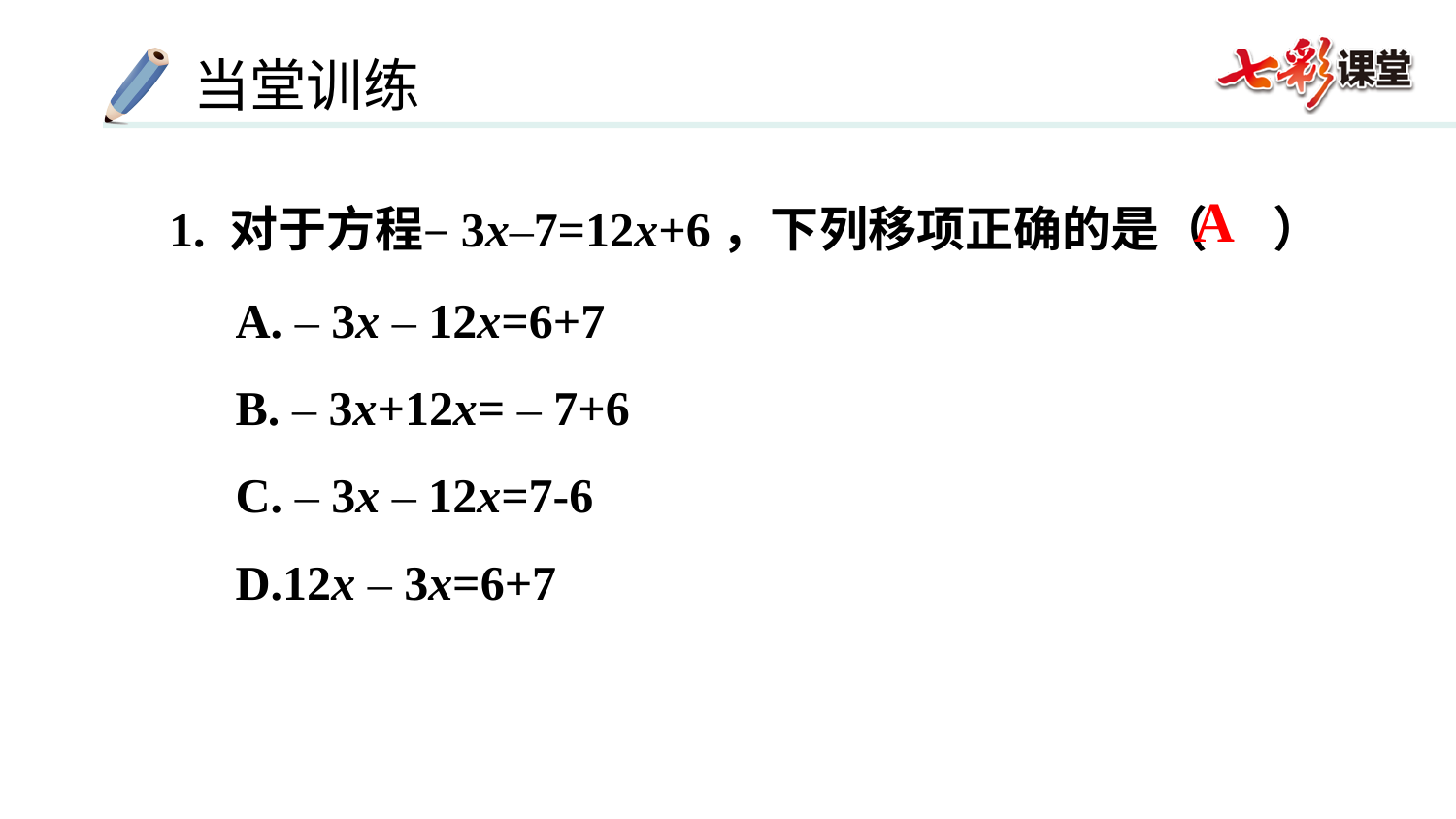

A
1. 对于方程–3x–7=12x+6，下列移项正确的是（      ）
A. – 3x – 12x=6+7
B. – 3x+12x= – 7+6
C. – 3x – 12x=7-6
D.12x – 3x=6+7